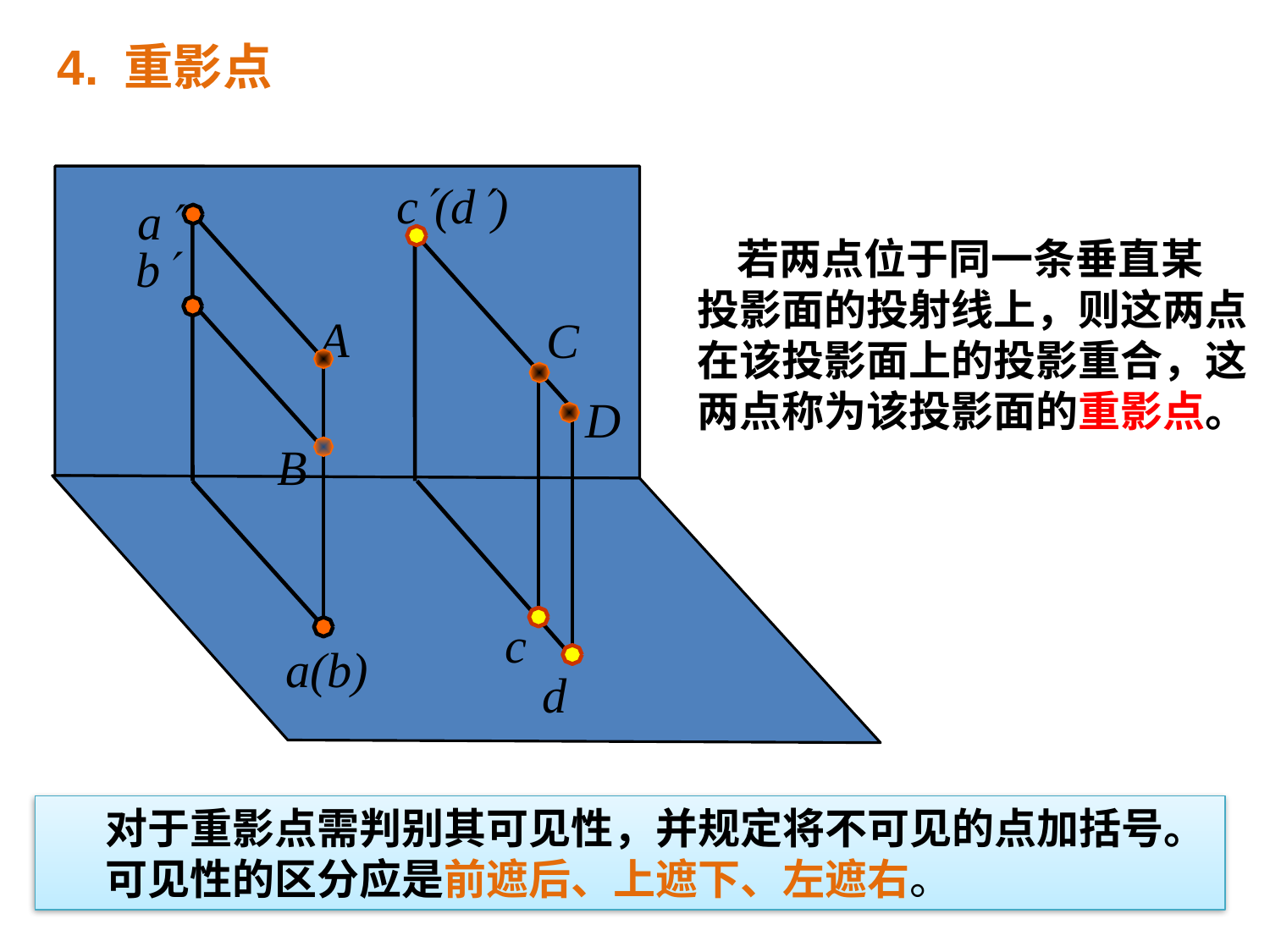

4. 重影点

c′(d′)

c
d
a′

    若两点位于同一条垂直某
投影面的投射线上，则这两点在该投影面上的投影重合，这两点称为该投影面的重影点。
b′

A
C

D

B

a(b)
     对于重影点需判别其可见性，并规定将不可见的点加括号。
     可见性的区分应是前遮后、上遮下、左遮右。